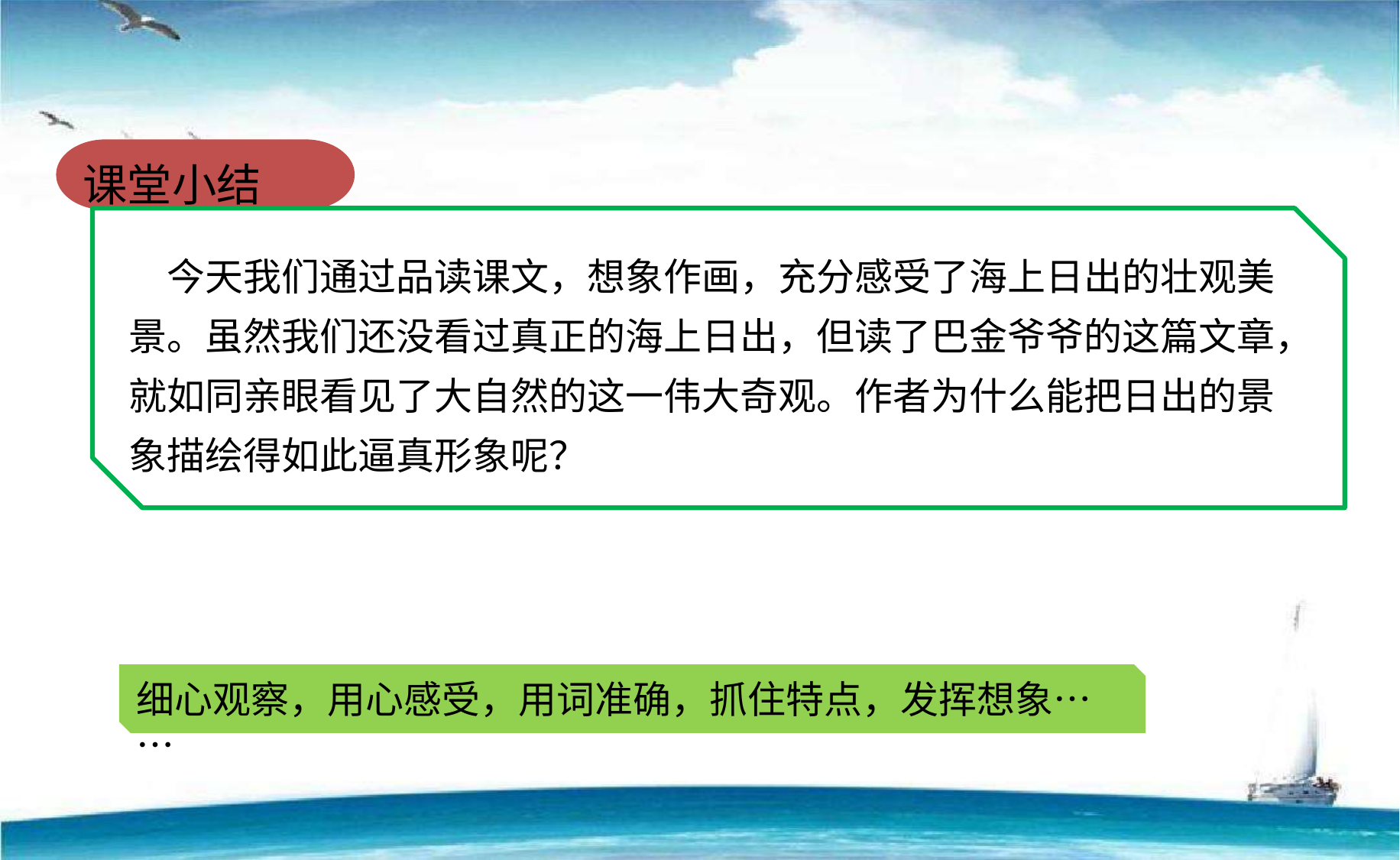

课堂小结
　今天我们通过品读课文，想象作画，充分感受了海上日出的壮观美景。虽然我们还没看过真正的海上日出，但读了巴金爷爷的这篇文章，就如同亲眼看见了大自然的这一伟大奇观。作者为什么能把日出的景象描绘得如此逼真形象呢？
细心观察，用心感受，用词准确，抓住特点，发挥想象……